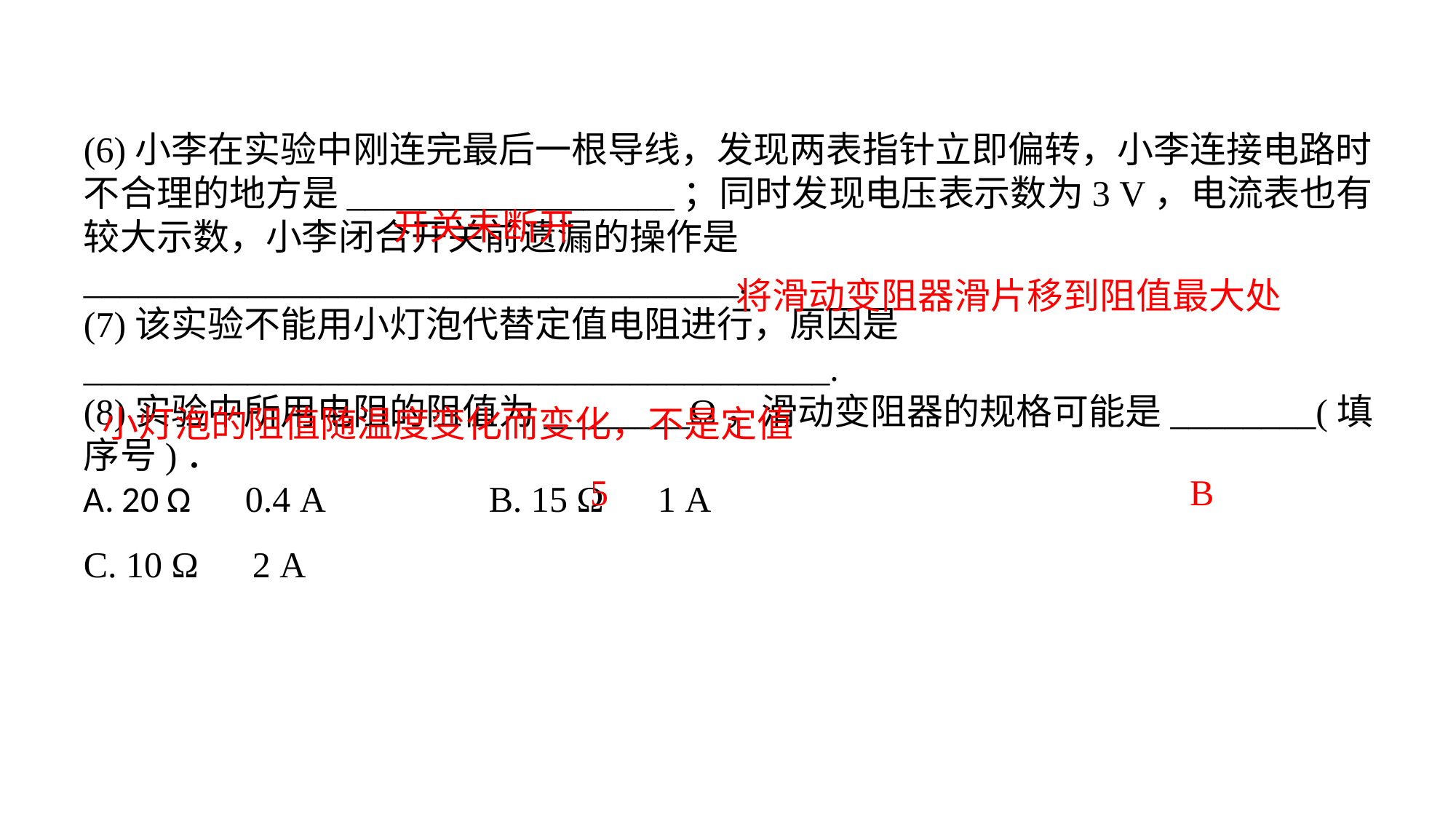

(6)小李在实验中刚连完最后一根导线，发现两表指针立即偏转，小李连接电路时不合理的地方是__________________；同时发现电压表示数为3 V，电流表也有较大示数，小李闭合开关前遗漏的操作是____________________________________.(7)该实验不能用小灯泡代替定值电阻进行，原因是_________________________________________.(8)实验中所用电阻的阻值为________Ω，滑动变阻器的规格可能是________(填序号)．A. 20 Ω　0.4 A　　　　B. 15 Ω　1 AC. 10 Ω　2 A
开关未断开
将滑动变阻器滑片移到阻值最大处
小灯泡的阻值随温度变化而变化，不是定值
5
B